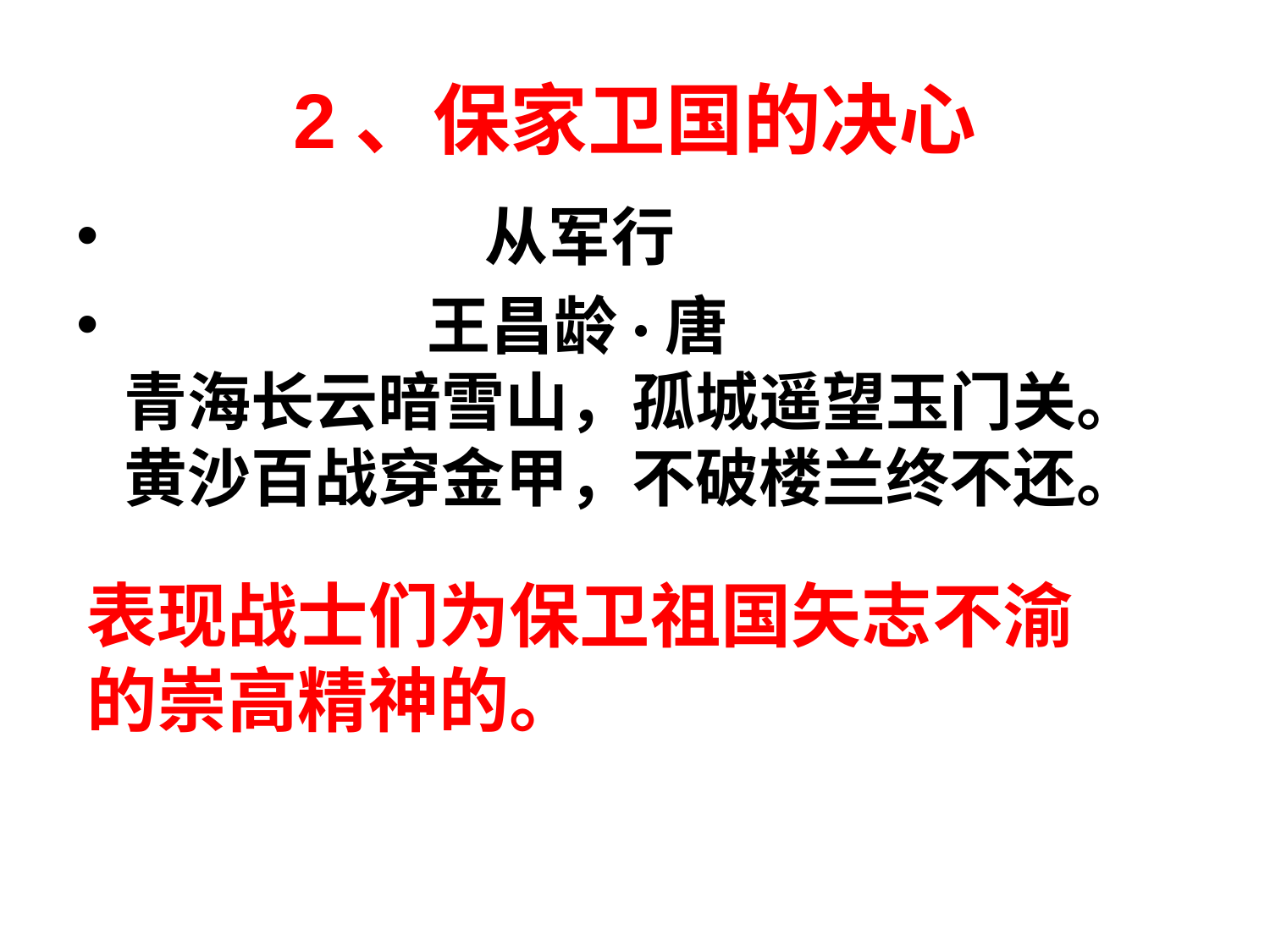

# 2、保家卫国的决心
                        从军行
                    王昌龄·唐
青海长云暗雪山，孤城遥望玉门关。
黄沙百战穿金甲，不破楼兰终不还。
表现战士们为保卫祖国矢志不渝的崇高精神的。